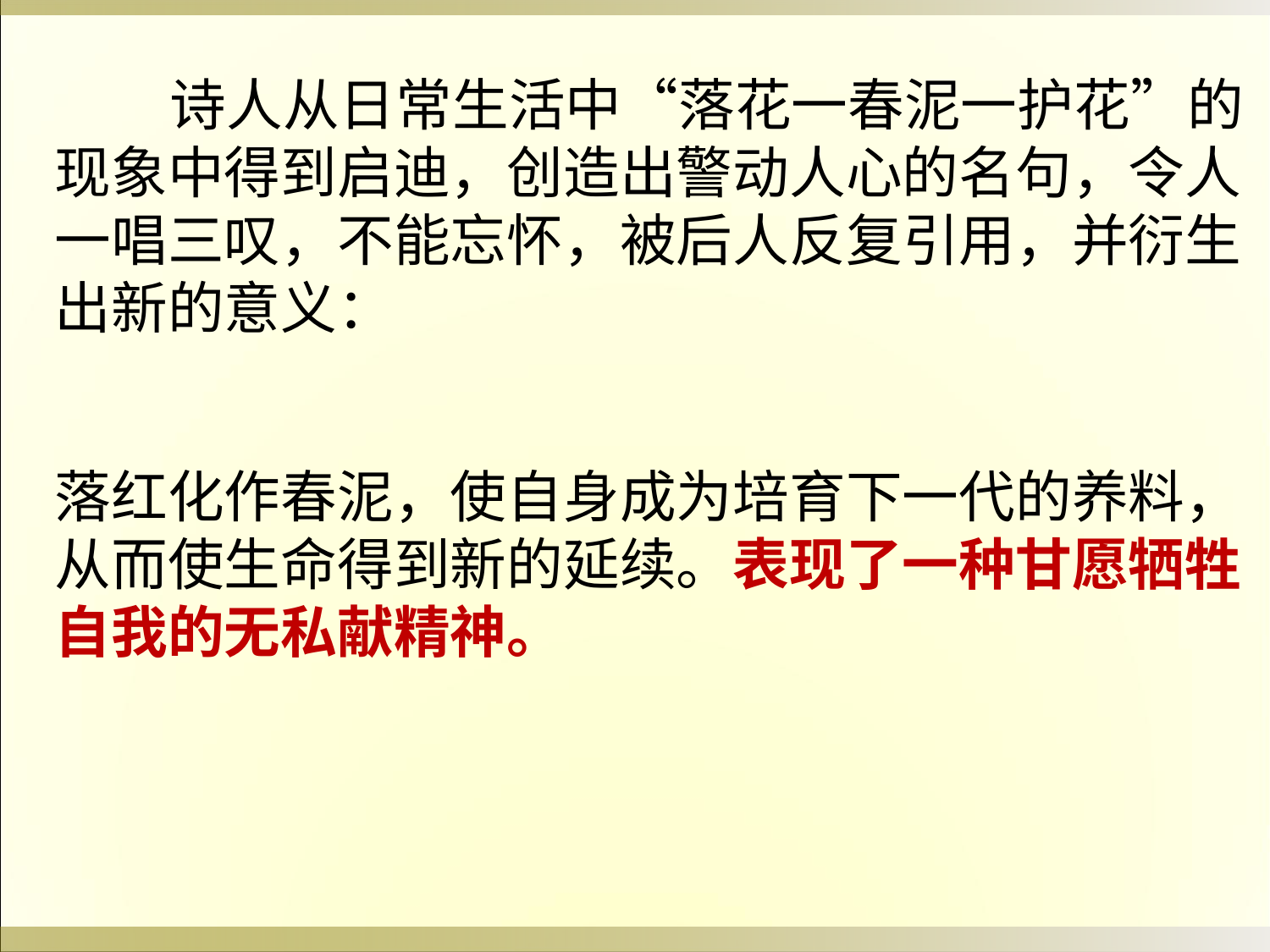

诗人从日常生活中“落花一春泥一护花”的现象中得到启迪，创造出警动人心的名句，令人一唱三叹，不能忘怀，被后人反复引用，并衍生出新的意义：
落红化作春泥，使自身成为培育下一代的养料，从而使生命得到新的延续。表现了一种甘愿牺牲自我的无私献精神。